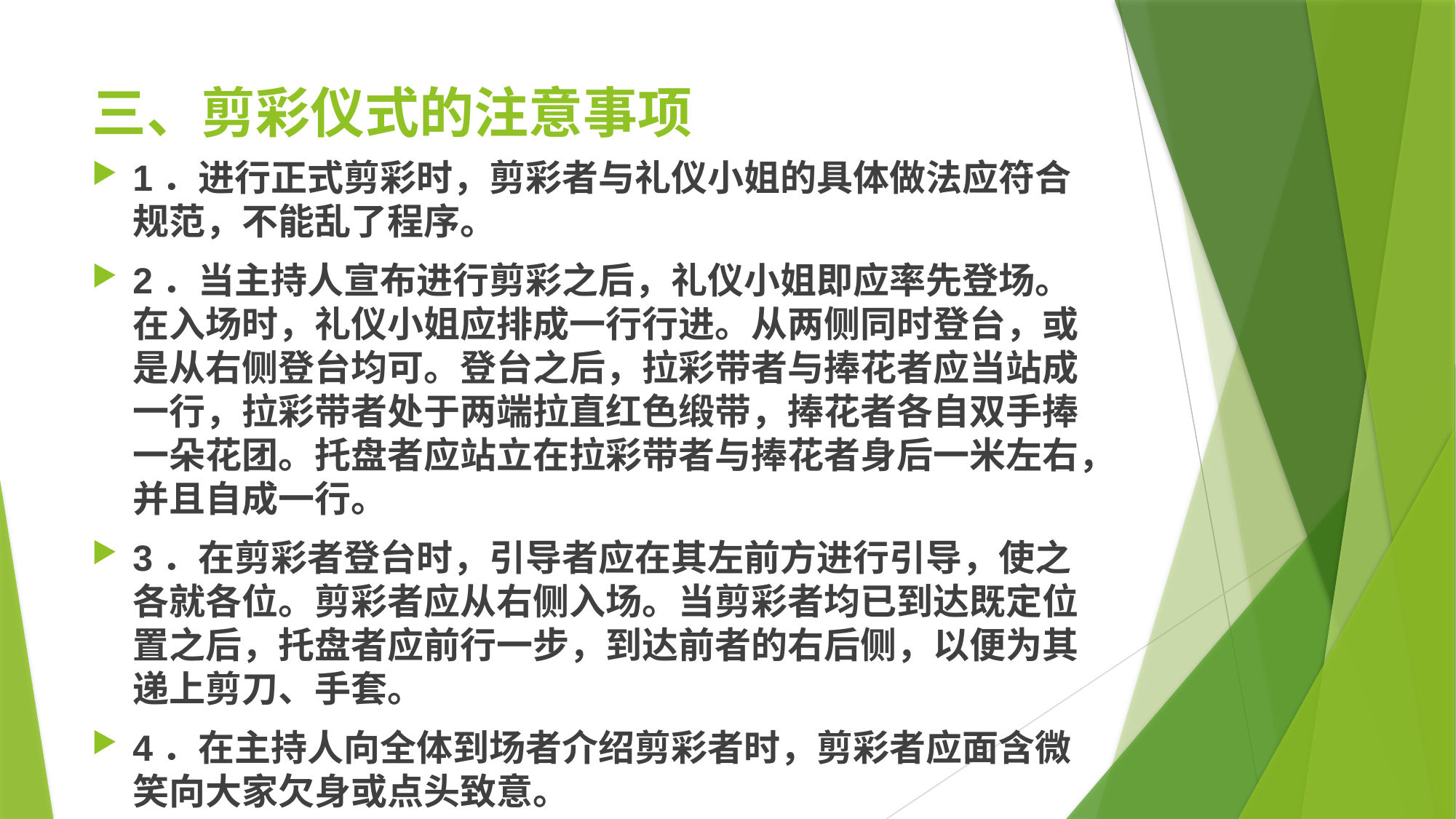

# 三、剪彩仪式的注意事项
1．进行正式剪彩时，剪彩者与礼仪小姐的具体做法应符合规范，不能乱了程序。
2．当主持人宣布进行剪彩之后，礼仪小姐即应率先登场。在入场时，礼仪小姐应排成一行行进。从两侧同时登台，或是从右侧登台均可。登台之后，拉彩带者与捧花者应当站成一行，拉彩带者处于两端拉直红色缎带，捧花者各自双手捧一朵花团。托盘者应站立在拉彩带者与捧花者身后一米左右，并且自成一行。
3．在剪彩者登台时，引导者应在其左前方进行引导，使之各就各位。剪彩者应从右侧入场。当剪彩者均已到达既定位置之后，托盘者应前行一步，到达前者的右后侧，以便为其递上剪刀、手套。
4．在主持人向全体到场者介绍剪彩者时，剪彩者应面含微笑向大家欠身或点头致意。